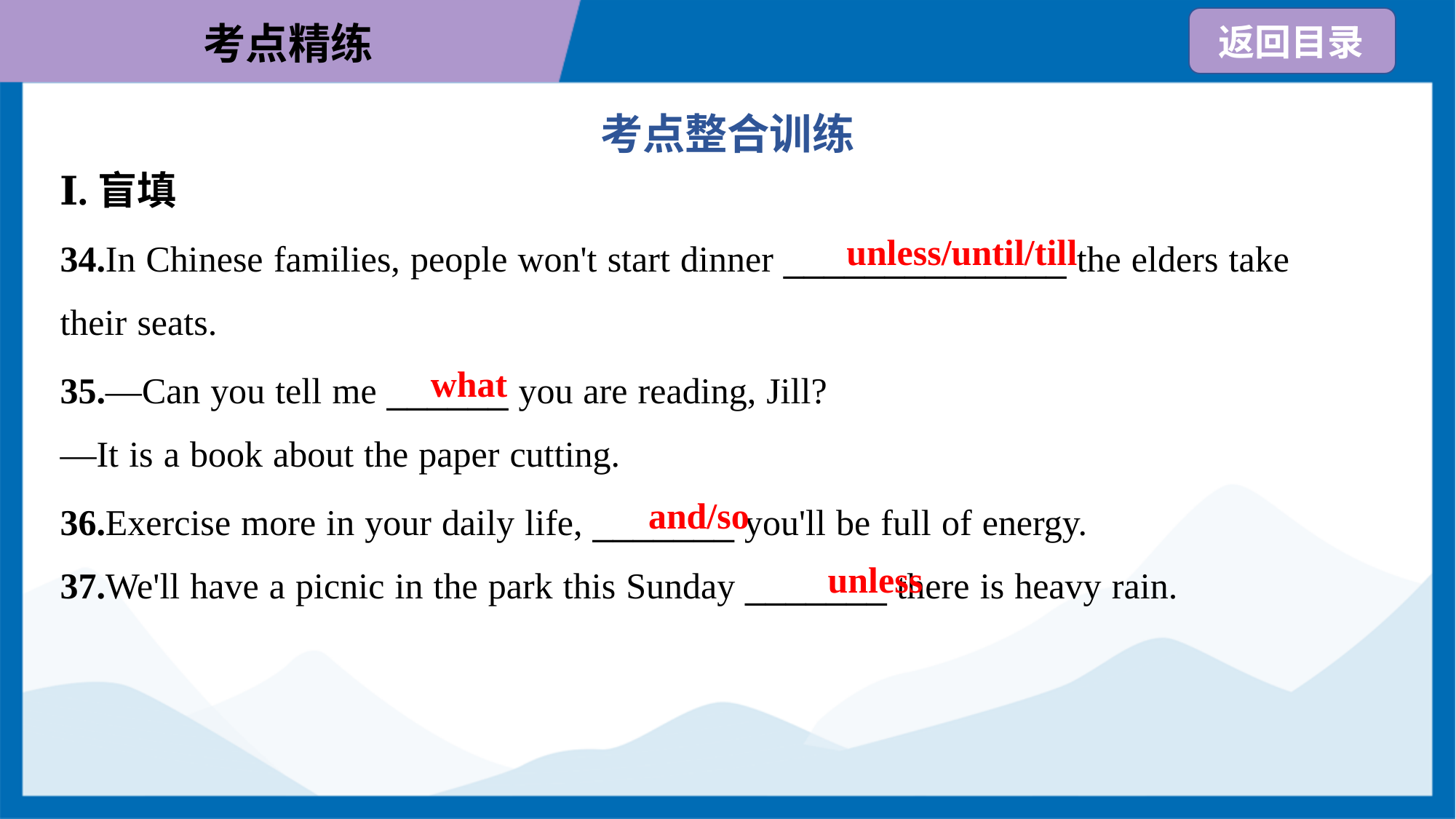

考点整合训练
Ⅰ.盲填
unless/until/till
34.In Chinese families, people won't start dinner ______________ the elders take
their seats.
what
35.—Can you tell me ______ you are reading, Jill?
—It is a book about the paper cutting.
and/so
36.Exercise more in your daily life, _______ you'll be full of energy.
37.We'll have a picnic in the park this Sunday _______ there is heavy rain.
unless